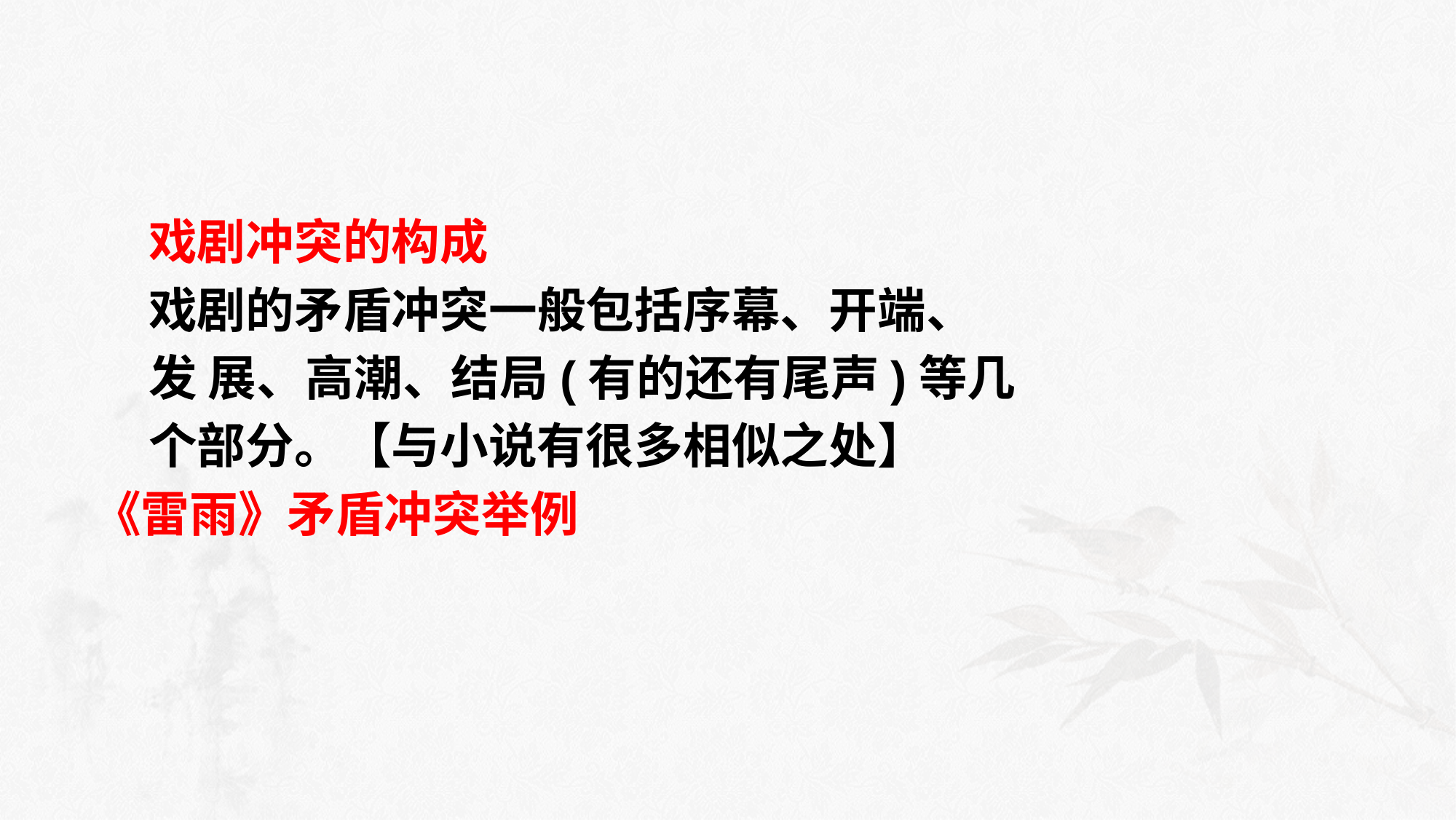

#
    戏剧冲突的构成
    戏剧的矛盾冲突一般包括序幕、开端、
    发 展、高潮、结局(有的还有尾声)等几
    个部分。【与小说有很多相似之处】
《雷雨》矛盾冲突举例